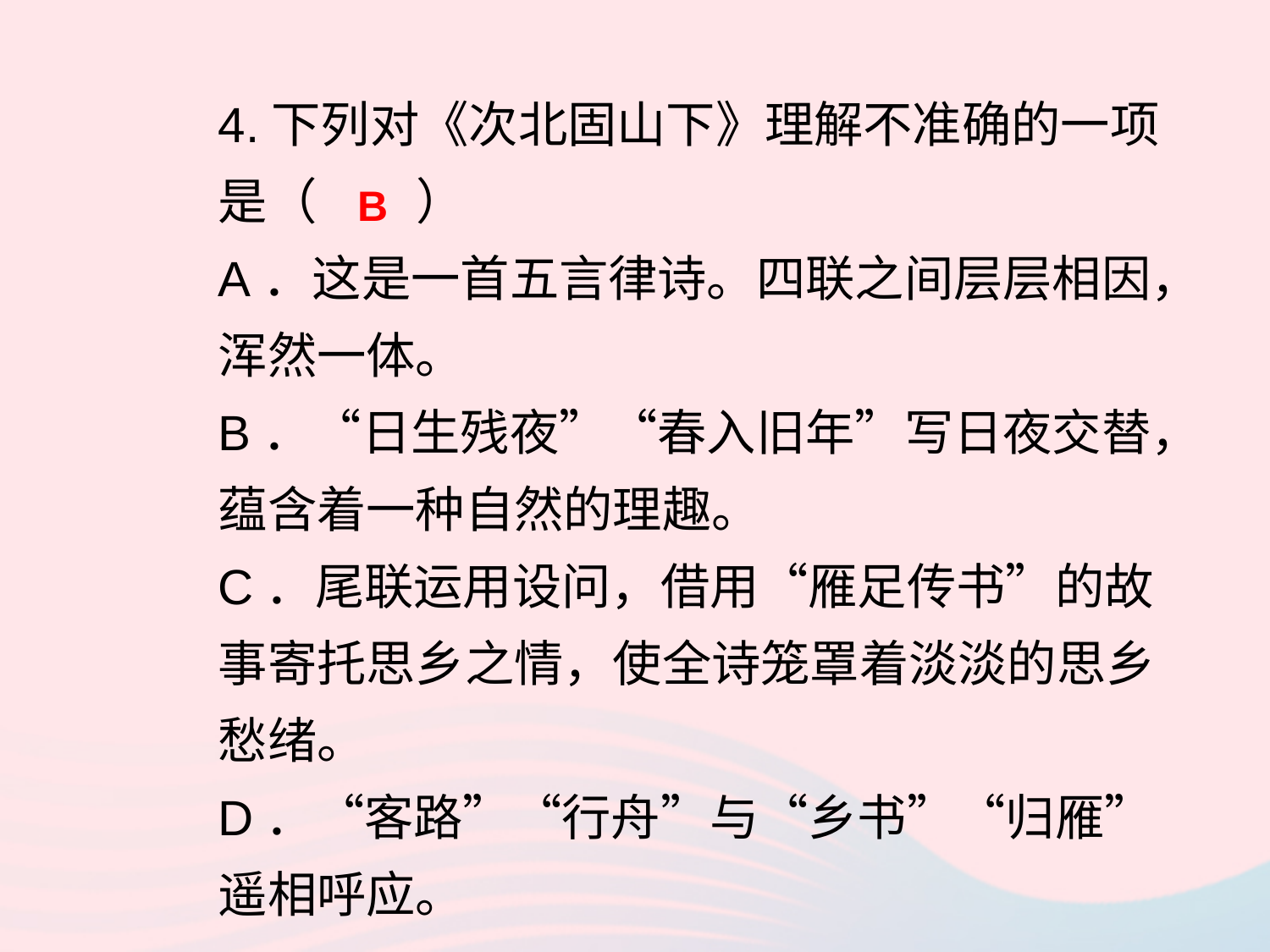

4.下列对《次北固山下》理解不准确的一项是（         ）
A．这是一首五言律诗。四联之间层层相因，浑然一体。
B．“日生残夜”“春入旧年”写日夜交替，蕴含着一种自然的理趣。
C．尾联运用设问，借用“雁足传书”的故事寄托思乡之情，使全诗笼罩着淡淡的思乡愁绪。
D．“客路”“行舟”与“乡书”“归雁”遥相呼应。
B